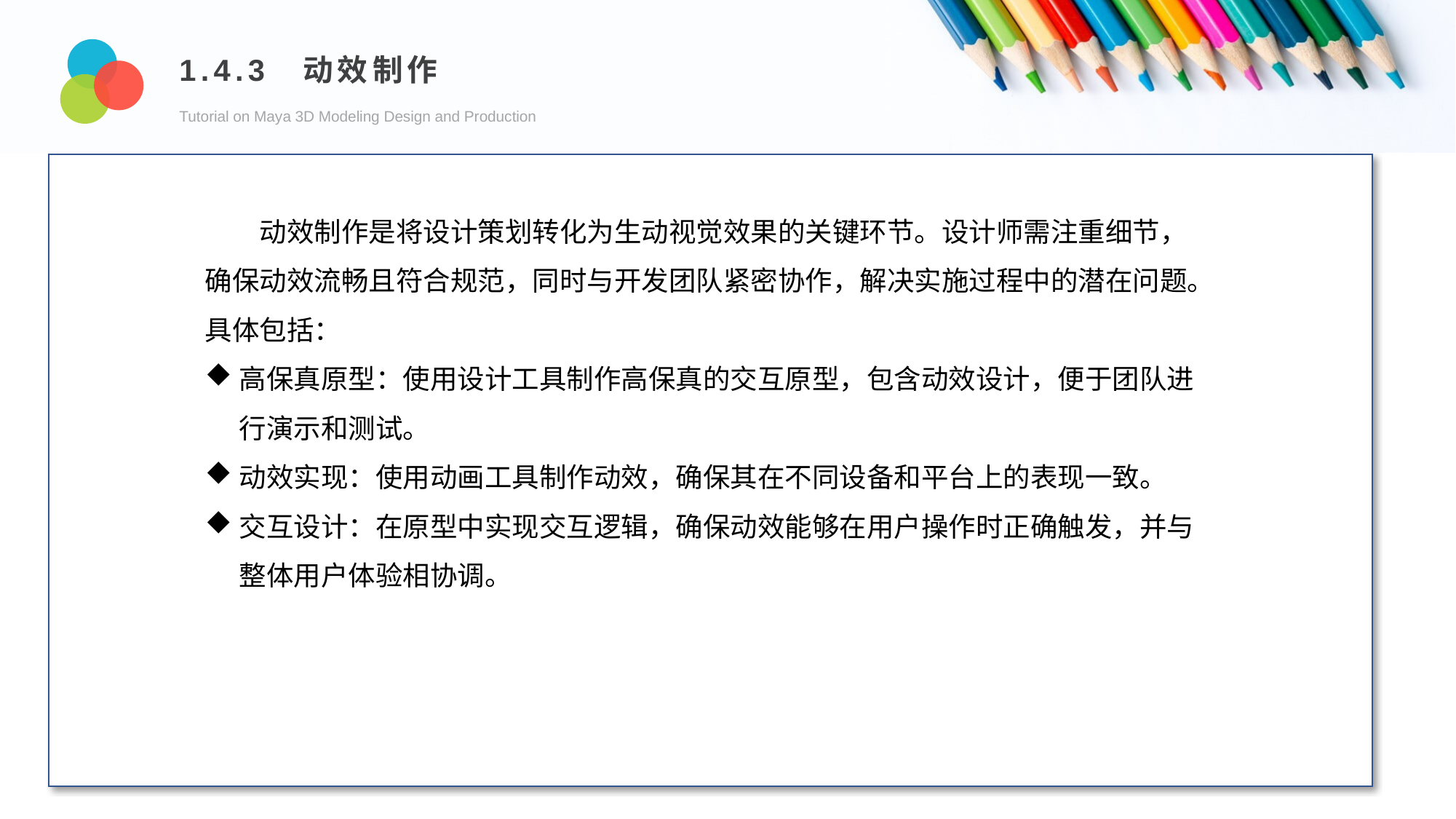

1.4.3  动效制作
Tutorial on Maya 3D Modeling Design and Production
Design and Production
动效制作是将设计策划转化为生动视觉效果的关键环节。设计师需注重细节，确保动效流畅且符合规范，同时与开发团队紧密协作，解决实施过程中的潜在问题。具体包括：
高保真原型：使用设计工具制作高保真的交互原型，包含动效设计，便于团队进行演示和测试。
动效实现：使用动画工具制作动效，确保其在不同设备和平台上的表现一致。
交互设计：在原型中实现交互逻辑，确保动效能够在用户操作时正确触发，并与整体用户体验相协调。